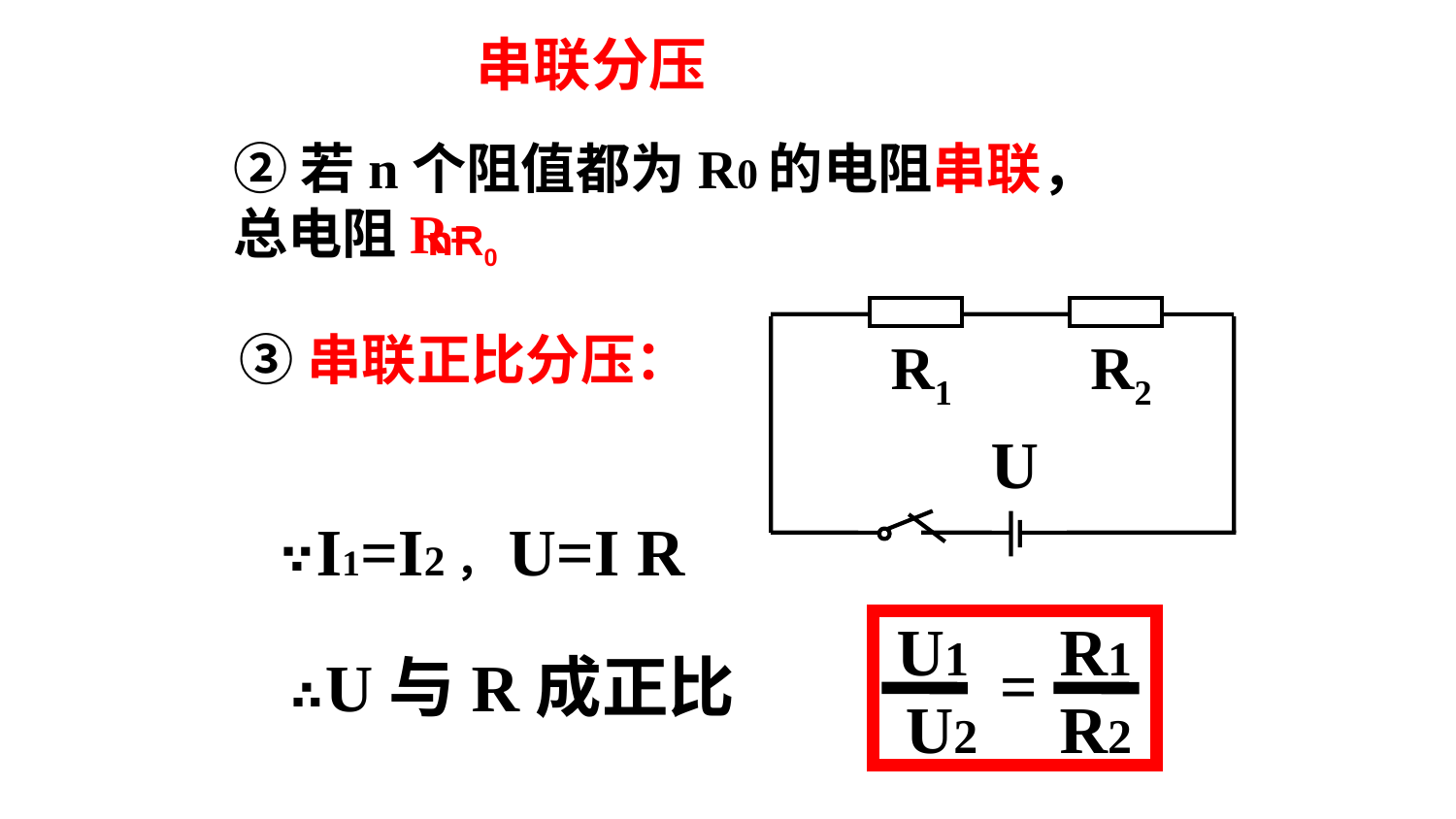

串联分压
②若n个阻值都为R0的电阻串联，总电阻R=
nR0

R1
R2
U

③串联正比分压：
∵I1=I2，U=I R
U1
R1

=
U2
R2

∴U与R成正比